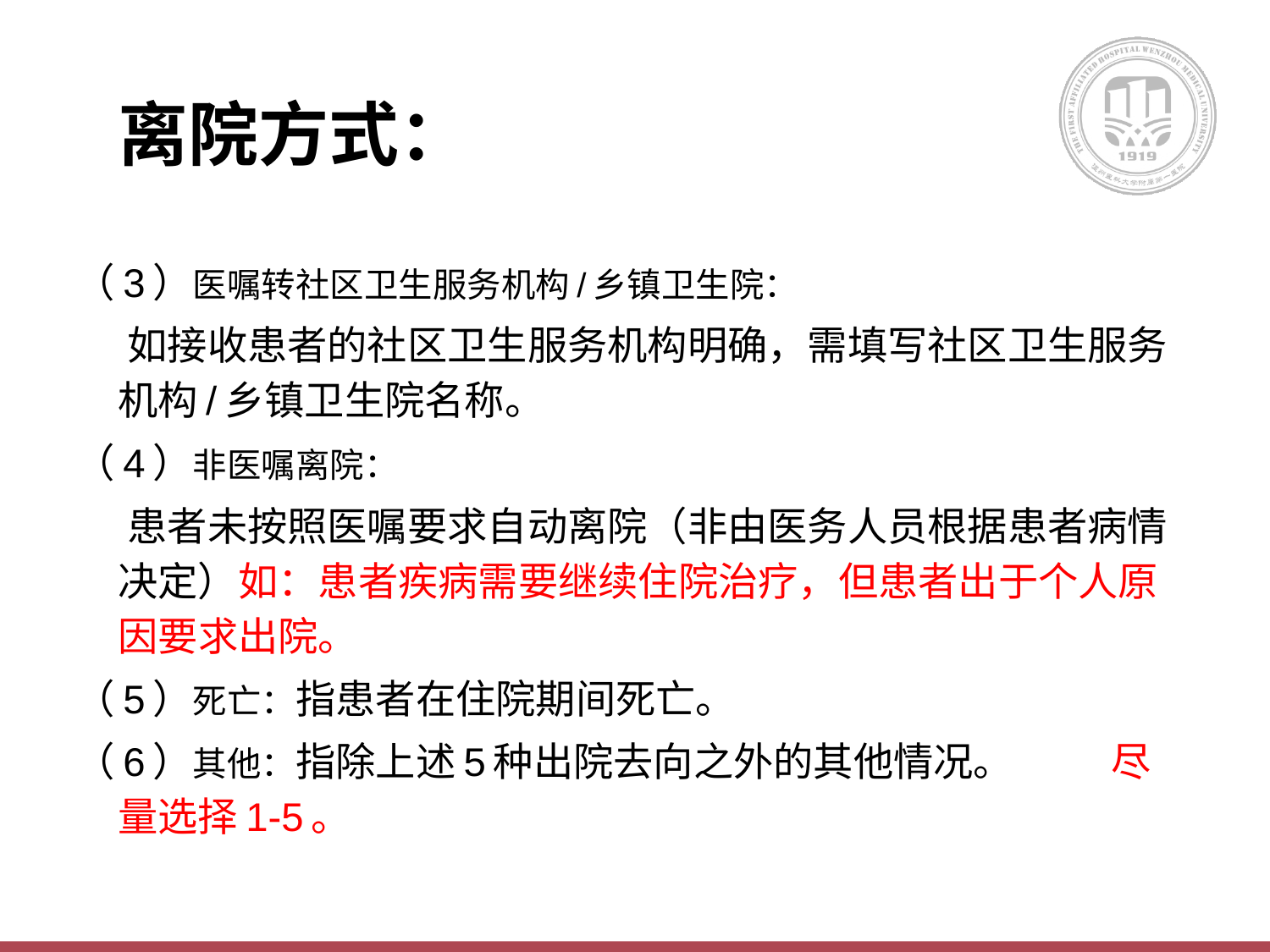

# 离院方式：

（3）医嘱转社区卫生服务机构/乡镇卫生院：
     如接收患者的社区卫生服务机构明确，需填写社区卫生服务机构/乡镇卫生院名称。
（4）非医嘱离院：
     患者未按照医嘱要求自动离院（非由医务人员根据患者病情决定）如：患者疾病需要继续住院治疗，但患者出于个人原因要求出院。
（5）死亡：指患者在住院期间死亡。
（6）其他：指除上述5种出院去向之外的其他情况。           尽量选择1-5。